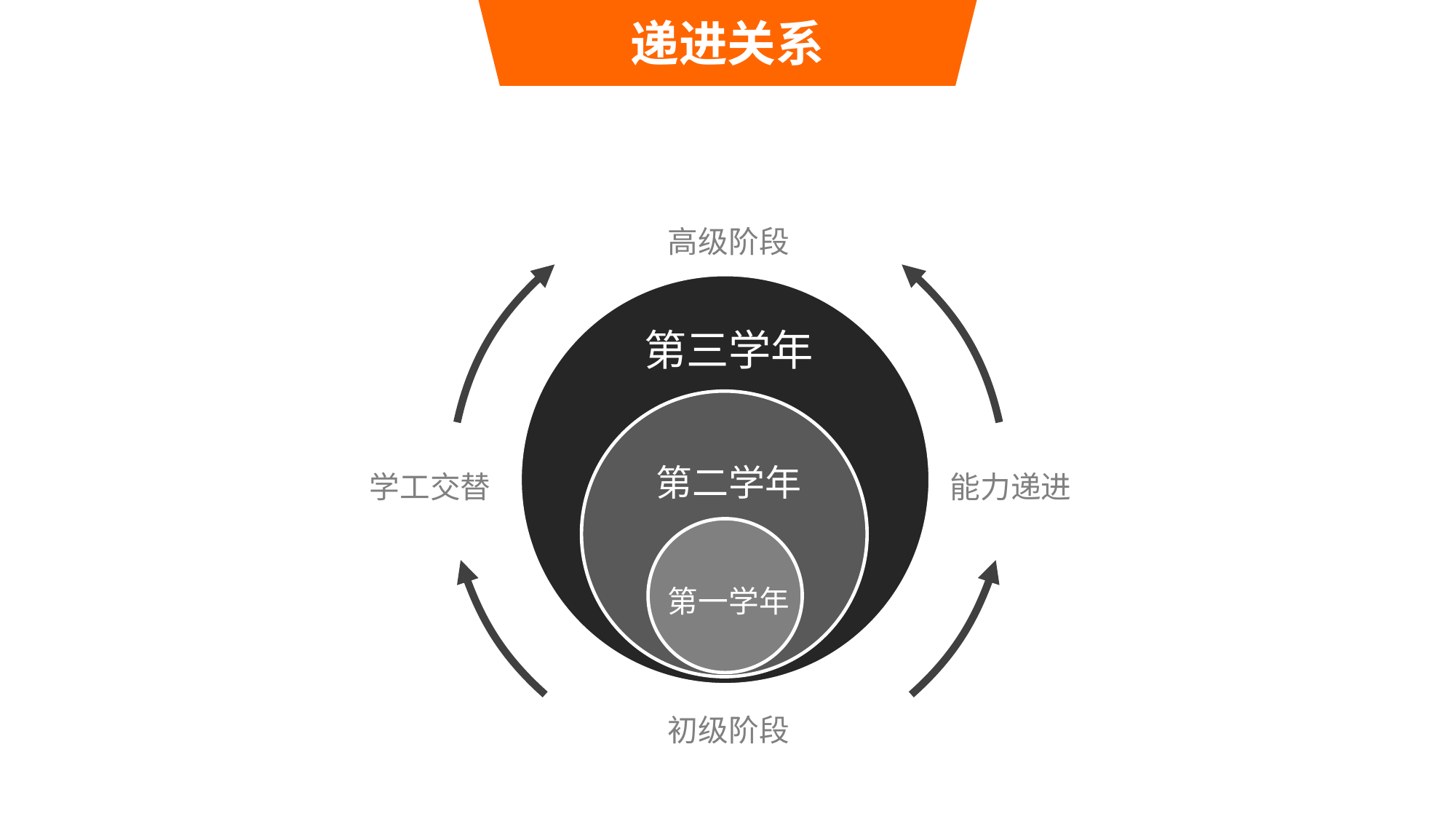

递进关系
高级阶段

第三学年

第二学年
学工交替
能力递进

第一学年

初级阶段